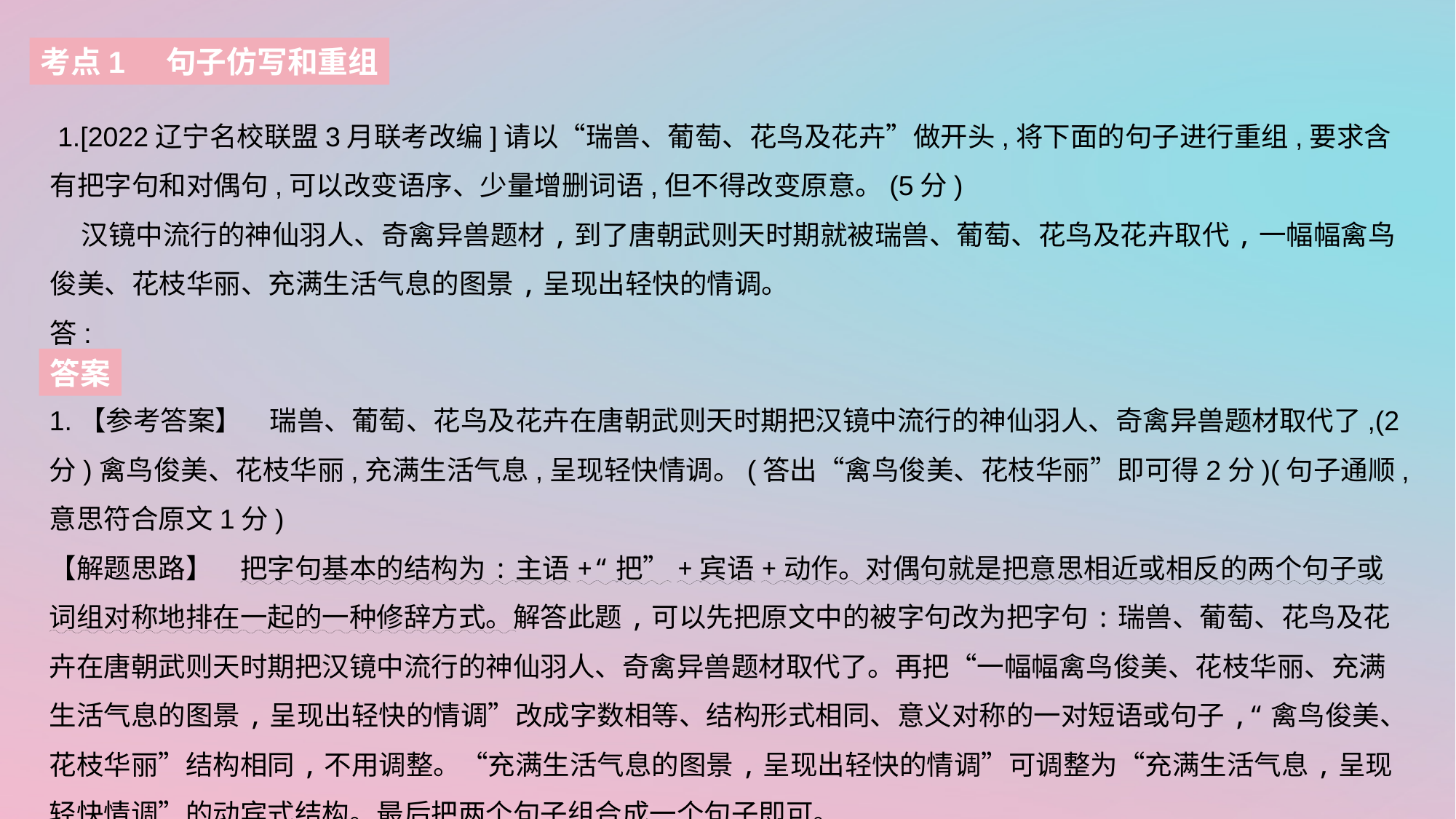

考点1    句子仿写和重组
 1.[2022辽宁名校联盟3月联考改编]请以“瑞兽、葡萄、花鸟及花卉”做开头,将下面的句子进行重组,要求含有把字句和对偶句,可以改变语序、少量增删词语,但不得改变原意。(5分)
    汉镜中流行的神仙羽人、奇禽异兽题材,到了唐朝武则天时期就被瑞兽、葡萄、花鸟及花卉取代,一幅幅禽鸟俊美、花枝华丽、充满生活气息的图景,呈现出轻快的情调。
答:
答案
1.【参考答案】　瑞兽、葡萄、花鸟及花卉在唐朝武则天时期把汉镜中流行的神仙羽人、奇禽异兽题材取代了,(2分)禽鸟俊美、花枝华丽,充满生活气息,呈现轻快情调。(答出“禽鸟俊美、花枝华丽”即可得2分)(句子通顺,意思符合原文1分)
【解题思路】　把字句基本的结构为:主语+“把”+宾语+动作。对偶句就是把意思相近或相反的两个句子或词组对称地排在一起的一种修辞方式。解答此题,可以先把原文中的被字句改为把字句:瑞兽、葡萄、花鸟及花卉在唐朝武则天时期把汉镜中流行的神仙羽人、奇禽异兽题材取代了。再把“一幅幅禽鸟俊美、花枝华丽、充满生活气息的图景,呈现出轻快的情调”改成字数相等、结构形式相同、意义对称的一对短语或句子,“禽鸟俊美、花枝华丽”结构相同,不用调整。“充满生活气息的图景,呈现出轻快的情调”可调整为“充满生活气息,呈现轻快情调”的动宾式结构。最后把两个句子组合成一个句子即可。